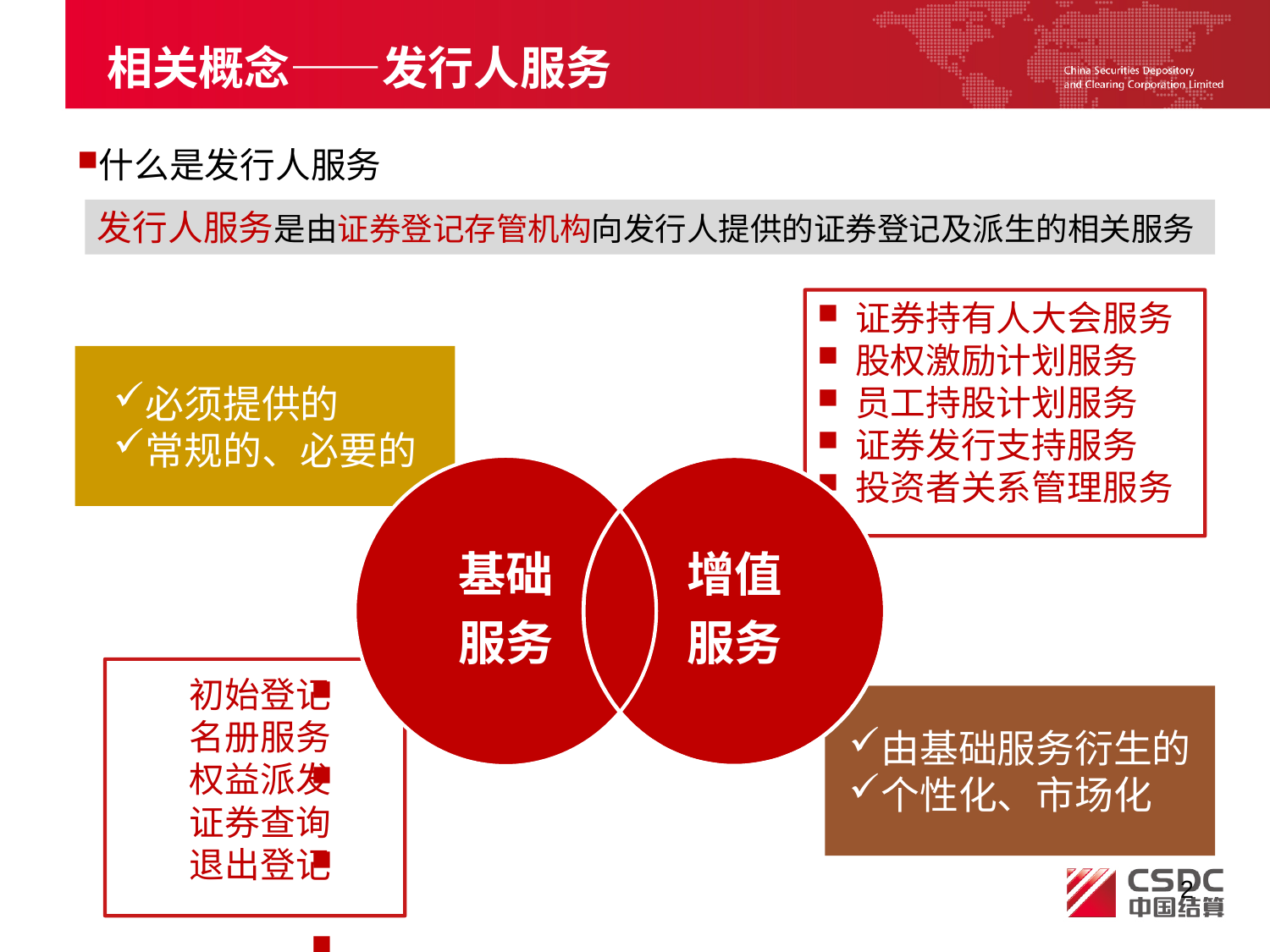

# 相关概念——发行人服务
什么是发行人服务
发行人服务是由证券登记存管机构向发行人提供的证券登记及派生的相关服务

 证券持有人大会服务
 股权激励计划服务
 员工持股计划服务
 证券发行支持服务
 投资者关系管理服务

必须提供的
常规的、必要的

基础
服务

增值
服务

初始登记
名册服务
权益派发
证券查询
退出登记

由基础服务衍生的
个性化、市场化
2